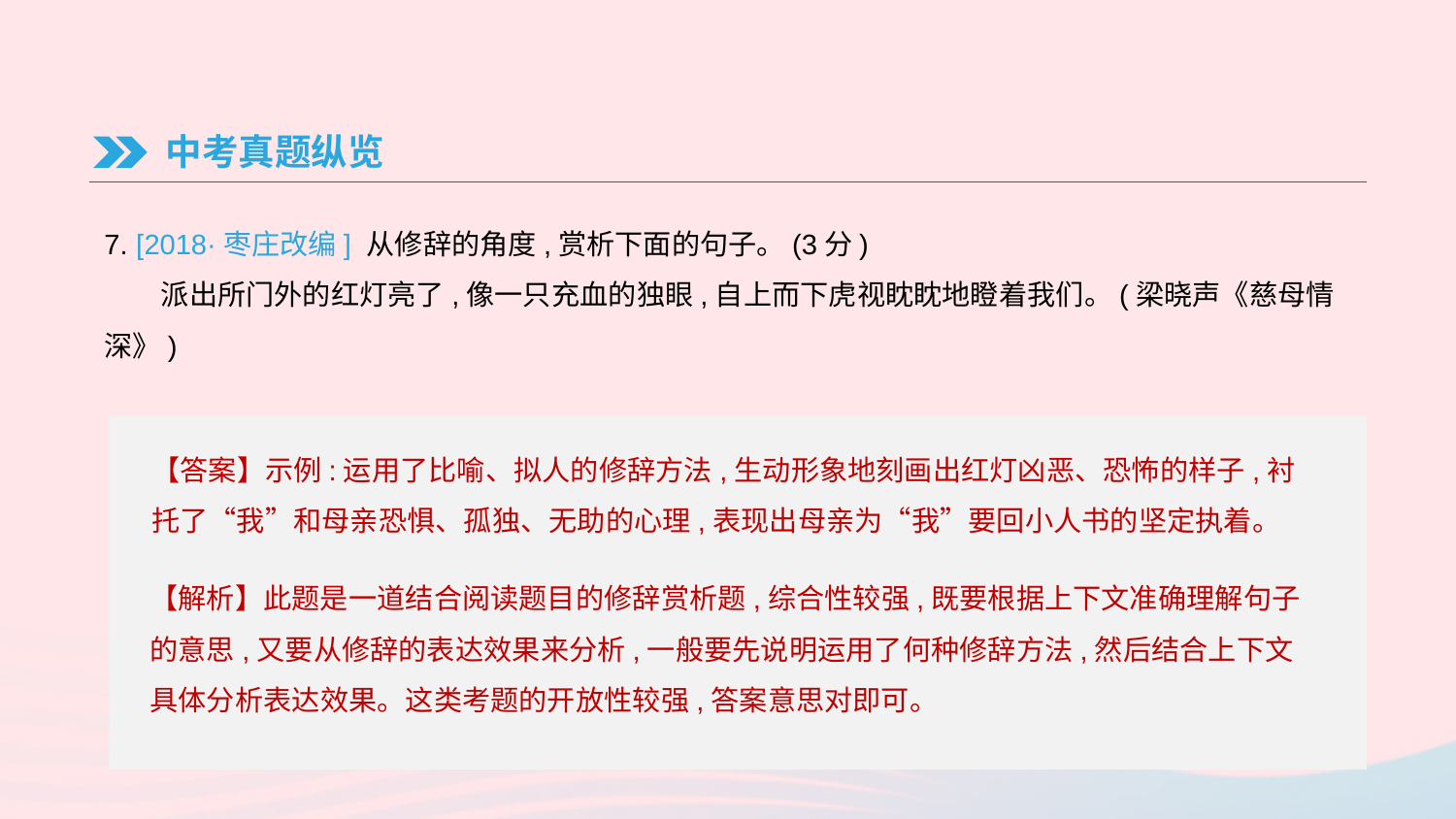

中考真题纵览

7. [2018·枣庄改编] 从修辞的角度,赏析下面的句子。(3分)
　　派出所门外的红灯亮了,像一只充血的独眼,自上而下虎视眈眈地瞪着我们。(梁晓声《慈母情深》)

【答案】示例:运用了比喻、拟人的修辞方法,生动形象地刻画出红灯凶恶、恐怖的样子,衬托了“我”和母亲恐惧、孤独、无助的心理,表现出母亲为“我”要回小人书的坚定执着。
【解析】此题是一道结合阅读题目的修辞赏析题,综合性较强,既要根据上下文准确理解句子的意思,又要从修辞的表达效果来分析,一般要先说明运用了何种修辞方法,然后结合上下文具体分析表达效果。这类考题的开放性较强,答案意思对即可。